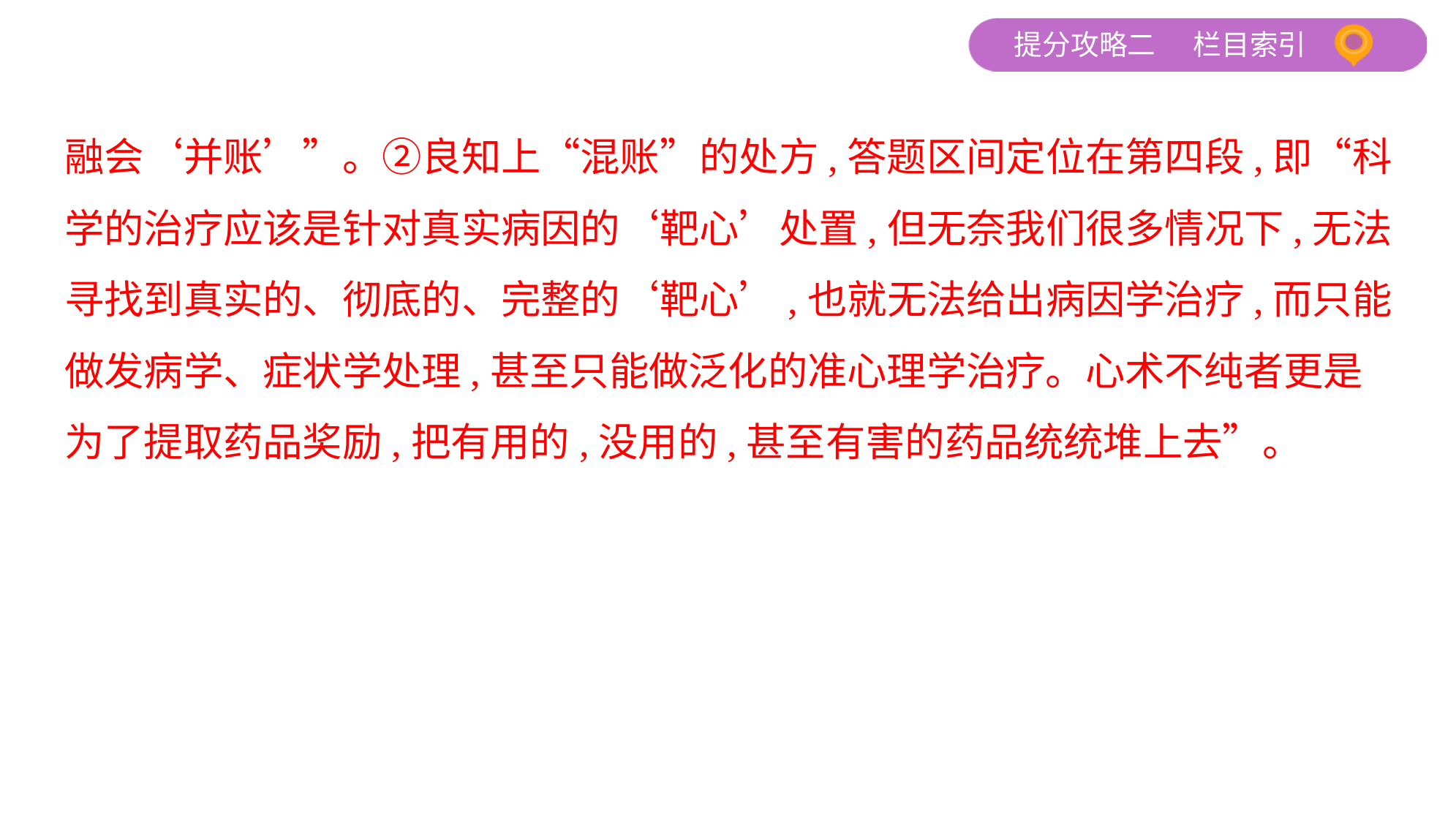

融会‘并账’”。②良知上“混账”的处方,答题区间定位在第四段,即“科
学的治疗应该是针对真实病因的‘靶心’处置,但无奈我们很多情况下,无法
寻找到真实的、彻底的、完整的‘靶心’,也就无法给出病因学治疗,而只能
做发病学、症状学处理,甚至只能做泛化的准心理学治疗。心术不纯者更是
为了提取药品奖励,把有用的,没用的,甚至有害的药品统统堆上去”。